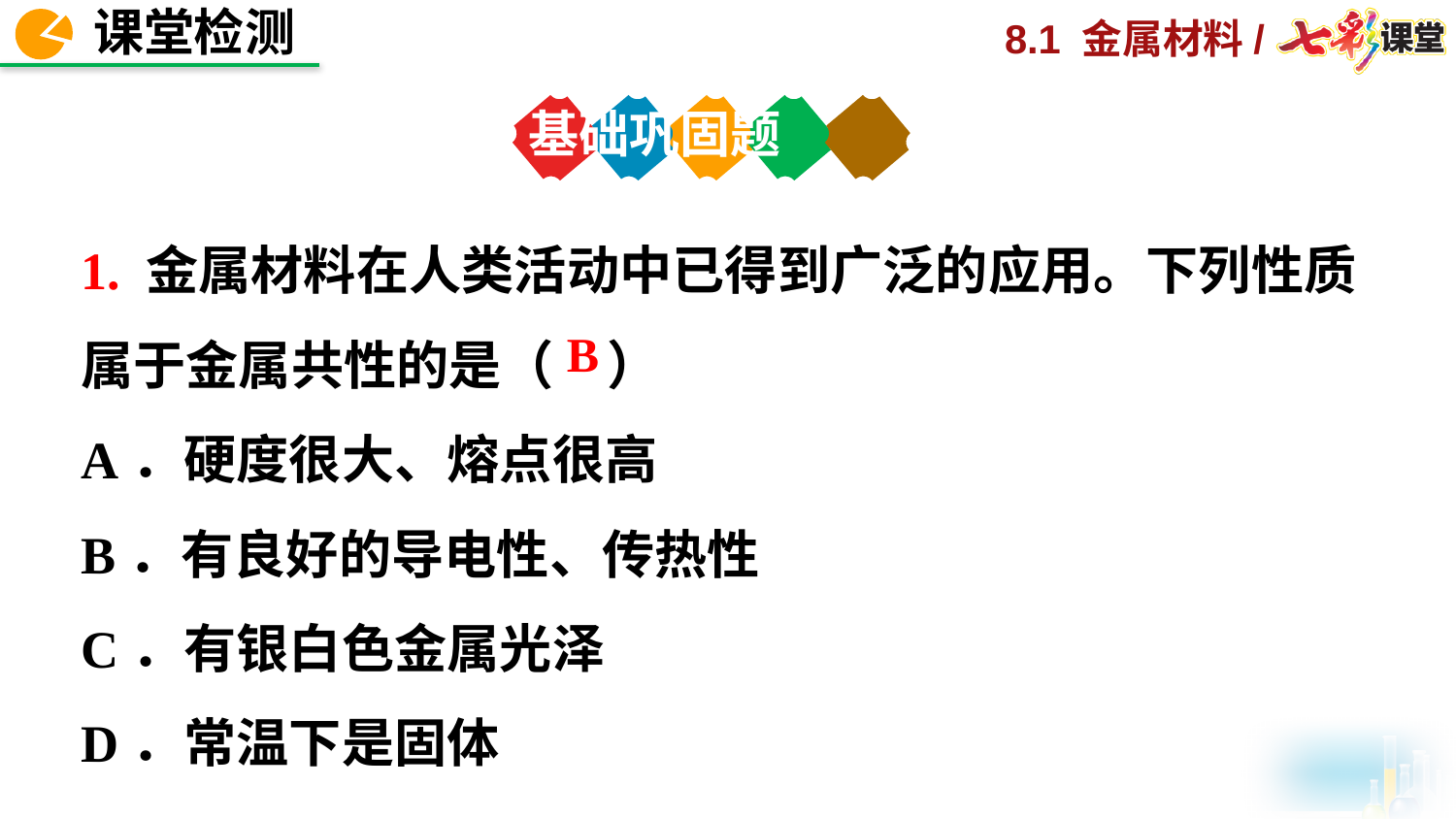

基础巩固题

1. 金属材料在人类活动中已得到广泛的应用。下列性质属于金属共性的是（　）
A．硬度很大、熔点很高
B．有良好的导电性、传热性
C．有银白色金属光泽
D．常温下是固体
B